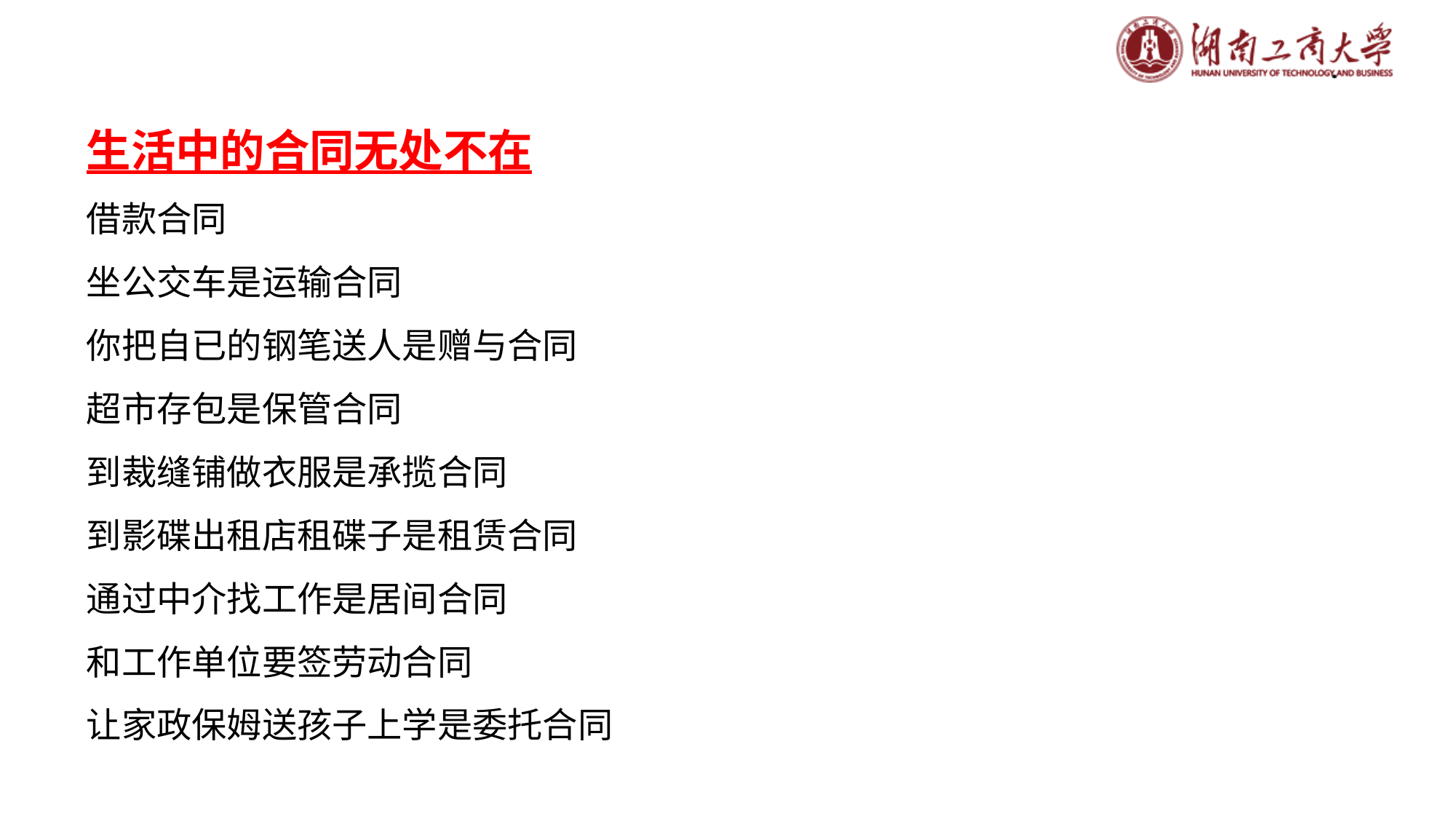

# 生活中的合同无处不在 借款合同 坐公交车是运输合同 你把自已的钢笔送人是赠与合同 超市存包是保管合同 到裁缝铺做衣服是承揽合同 到影碟出租店租碟子是租赁合同 通过中介找工作是居间合同 和工作单位要签劳动合同 让家政保姆送孩子上学是委托合同